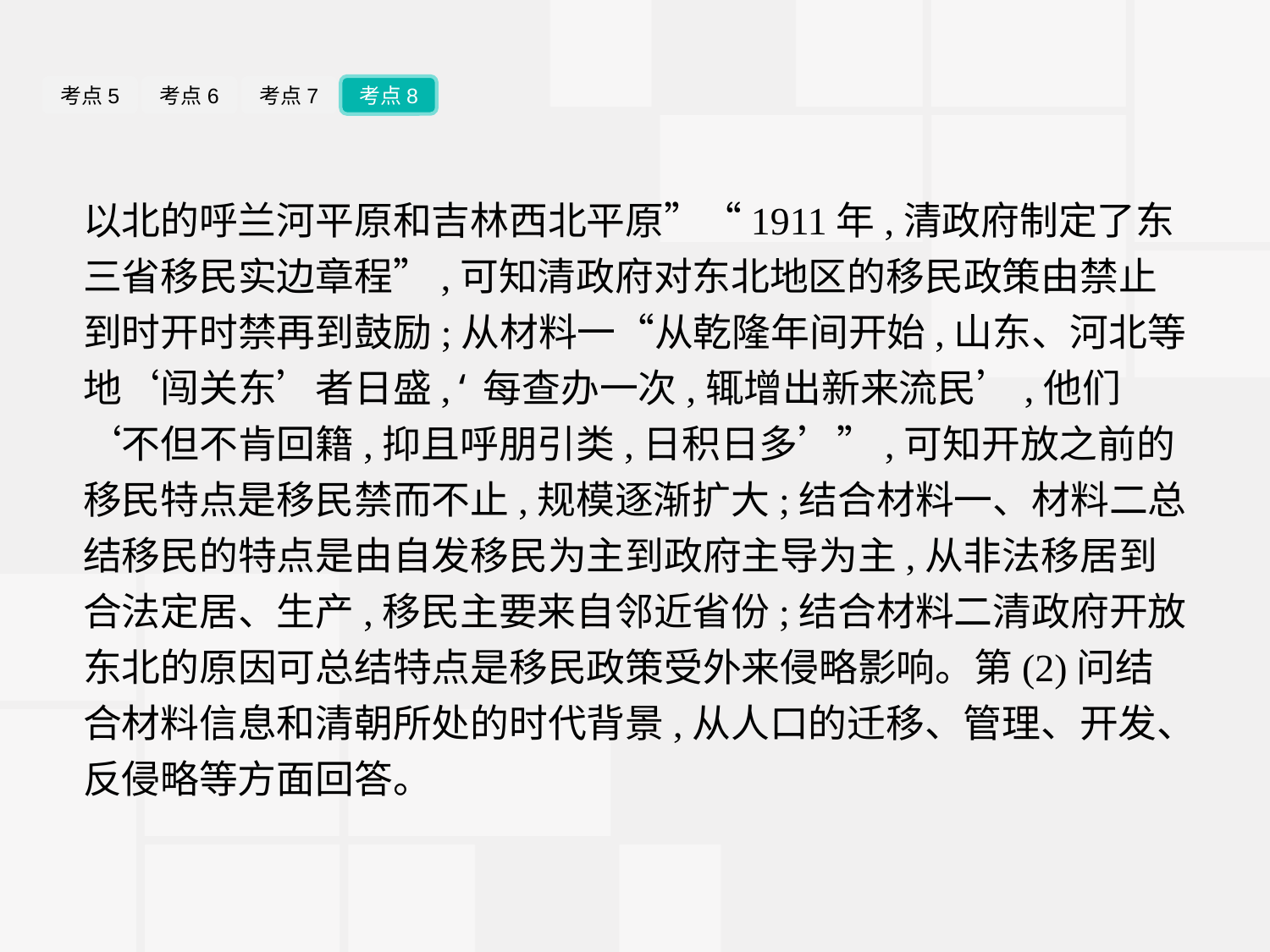

考点5
考点6
考点7
考点8
以北的呼兰河平原和吉林西北平原”“1911年,清政府制定了东三省移民实边章程”,可知清政府对东北地区的移民政策由禁止到时开时禁再到鼓励;从材料一“从乾隆年间开始,山东、河北等地‘闯关东’者日盛,‘每查办一次,辄增出新来流民’,他们‘不但不肯回籍,抑且呼朋引类,日积日多’”,可知开放之前的移民特点是移民禁而不止,规模逐渐扩大;结合材料一、材料二总结移民的特点是由自发移民为主到政府主导为主,从非法移居到合法定居、生产,移民主要来自邻近省份;结合材料二清政府开放东北的原因可总结特点是移民政策受外来侵略影响。第(2)问结合材料信息和清朝所处的时代背景,从人口的迁移、管理、开发、反侵略等方面回答。